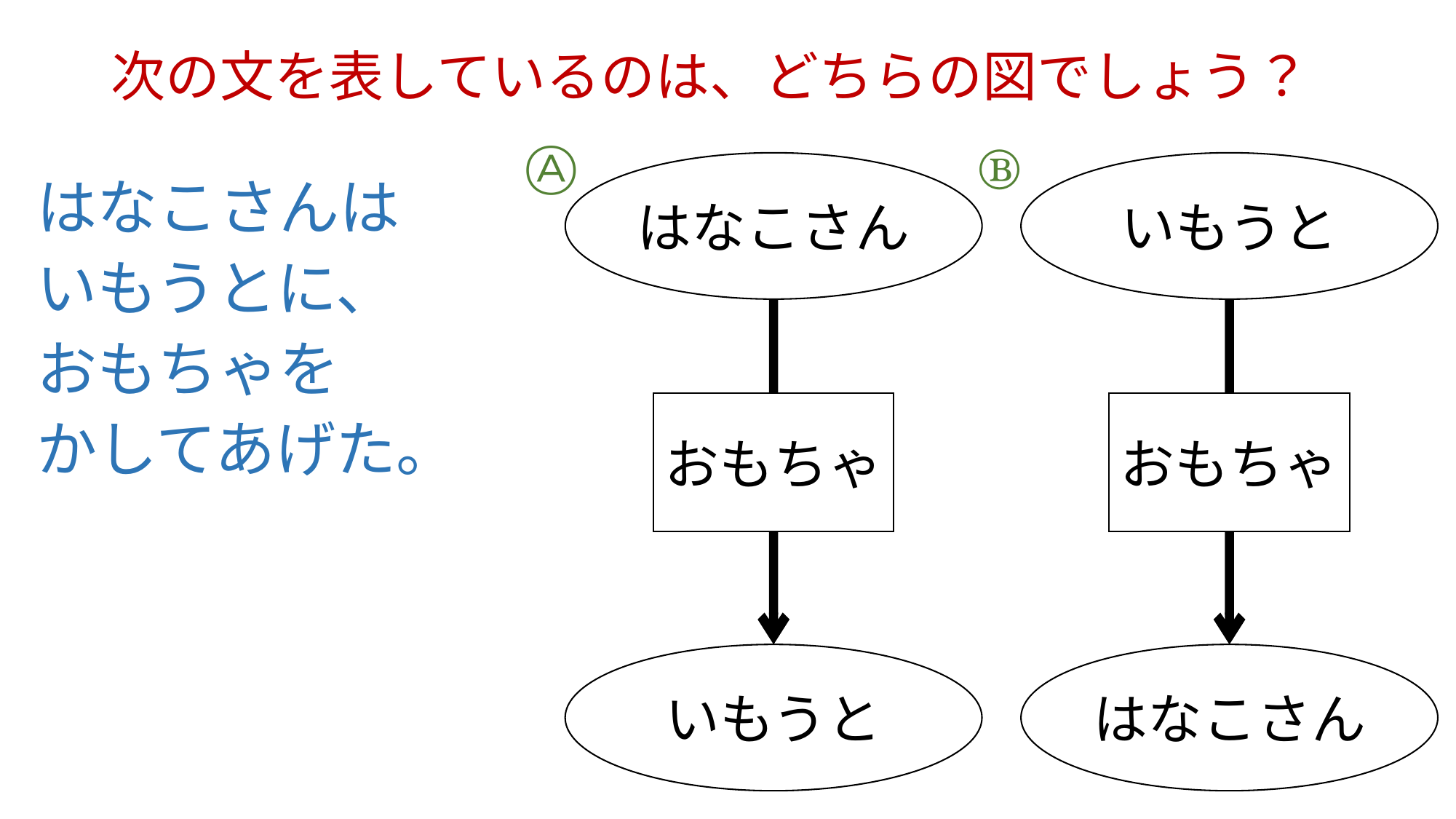

# 次の文を表しているのは、どちらの図でしょう？
Ⓐ
Ⓑ
はなこさん
いもうと
はなこさんは
いもうとに、
おもちゃを
かしてあげた。
おもちゃ
おもちゃ
いもうと
はなこさん